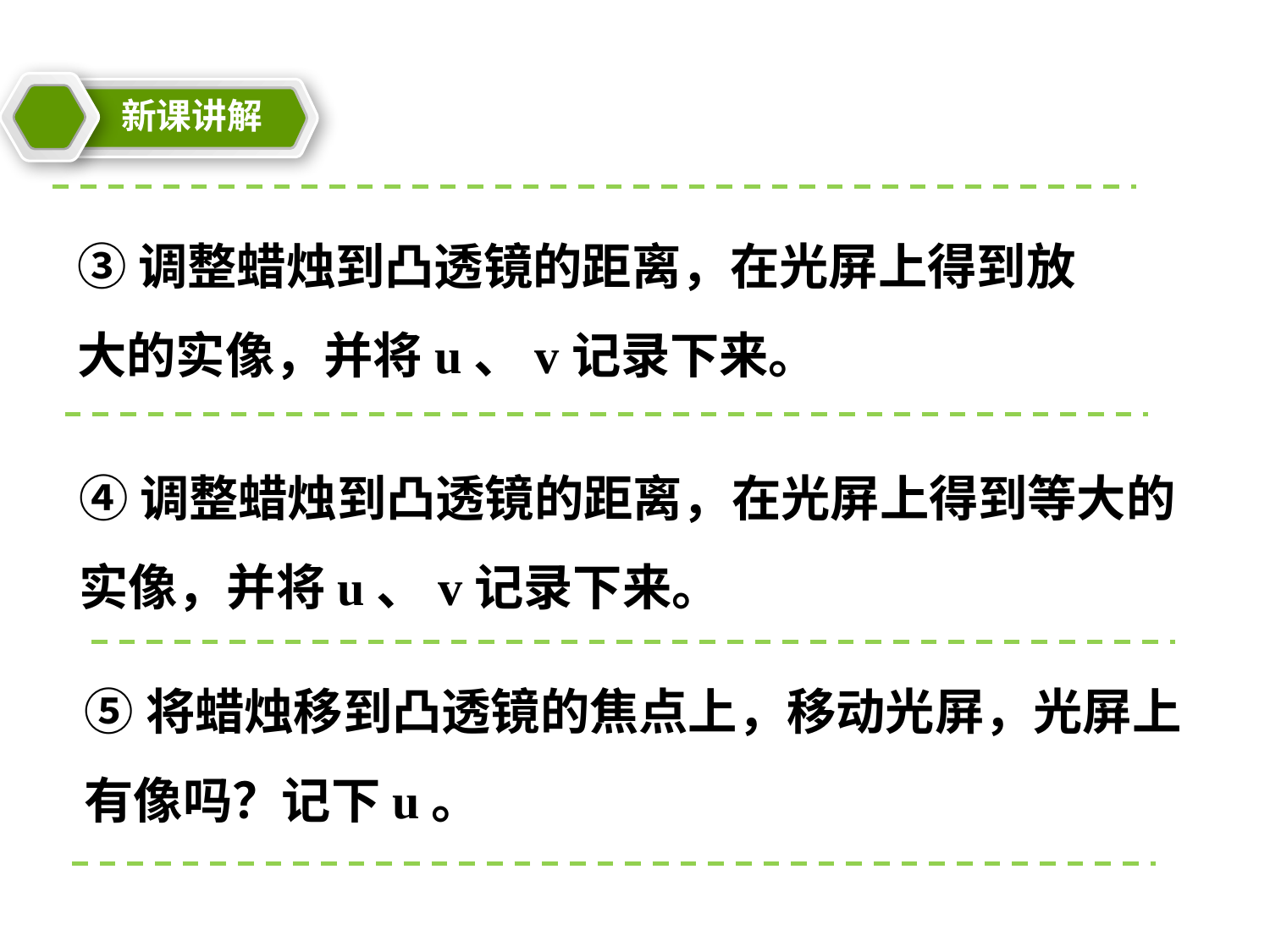

新课讲解
③调整蜡烛到凸透镜的距离，在光屏上得到放大的实像，并将u、v记录下来。
④调整蜡烛到凸透镜的距离，在光屏上得到等大的实像，并将u、v记录下来。
⑤将蜡烛移到凸透镜的焦点上，移动光屏，光屏上有像吗？记下u。